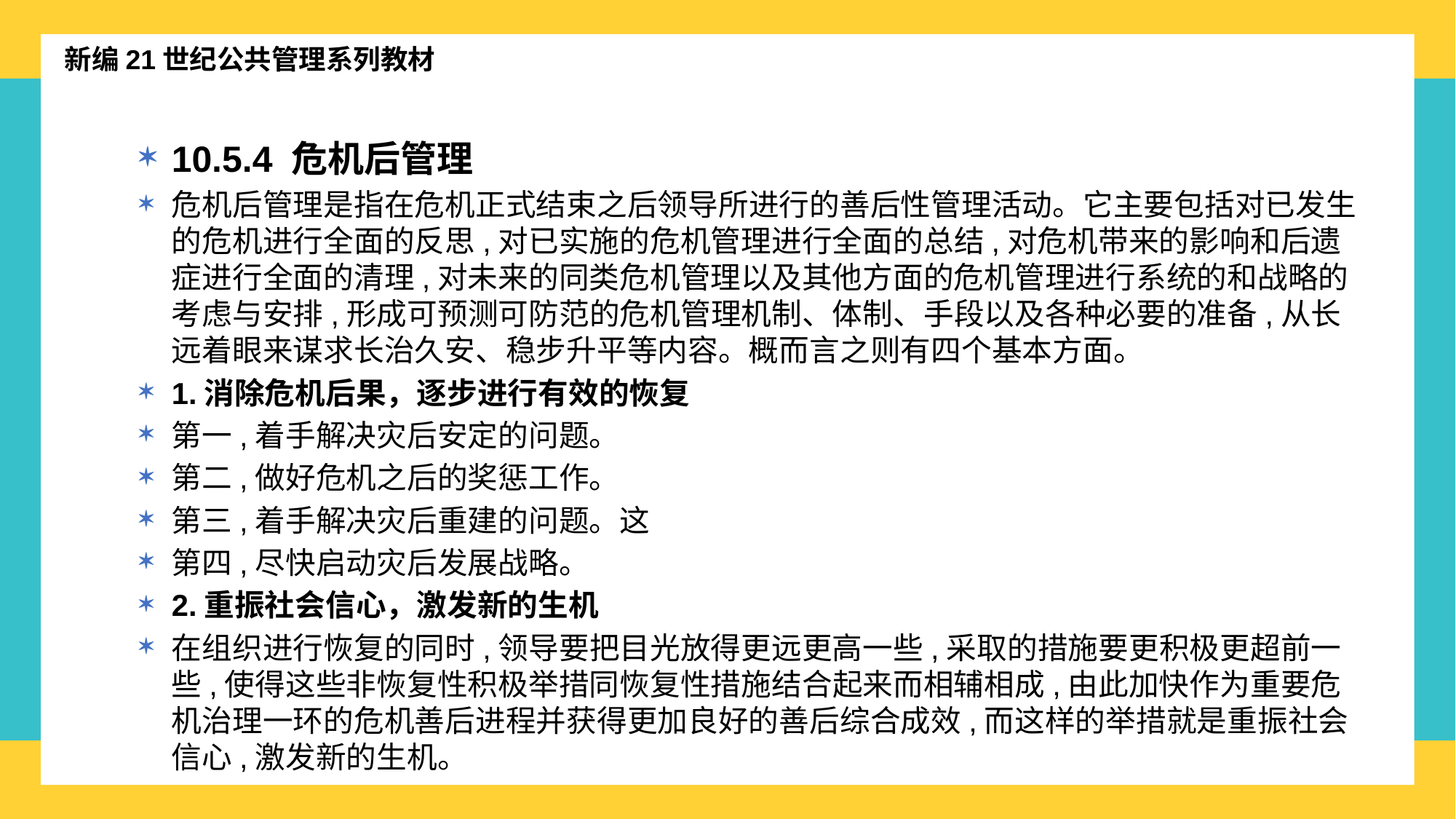

新编21世纪公共管理系列教材
10.5.4 危机后管理
危机后管理是指在危机正式结束之后领导所进行的善后性管理活动。它主要包括对已发生的危机进行全面的反思,对已实施的危机管理进行全面的总结,对危机带来的影响和后遗症进行全面的清理,对未来的同类危机管理以及其他方面的危机管理进行系统的和战略的考虑与安排,形成可预测可防范的危机管理机制、体制、手段以及各种必要的准备,从长远着眼来谋求长治久安、稳步升平等内容。概而言之则有四个基本方面。
1.消除危机后果，逐步进行有效的恢复
第一,着手解决灾后安定的问题。
第二,做好危机之后的奖惩工作。
第三,着手解决灾后重建的问题。这
第四,尽快启动灾后发展战略。
2.重振社会信心，激发新的生机
在组织进行恢复的同时,领导要把目光放得更远更高一些,采取的措施要更积极更超前一些,使得这些非恢复性积极举措同恢复性措施结合起来而相辅相成,由此加快作为重要危机治理一环的危机善后进程并获得更加良好的善后综合成效,而这样的举措就是重振社会信心,激发新的生机。